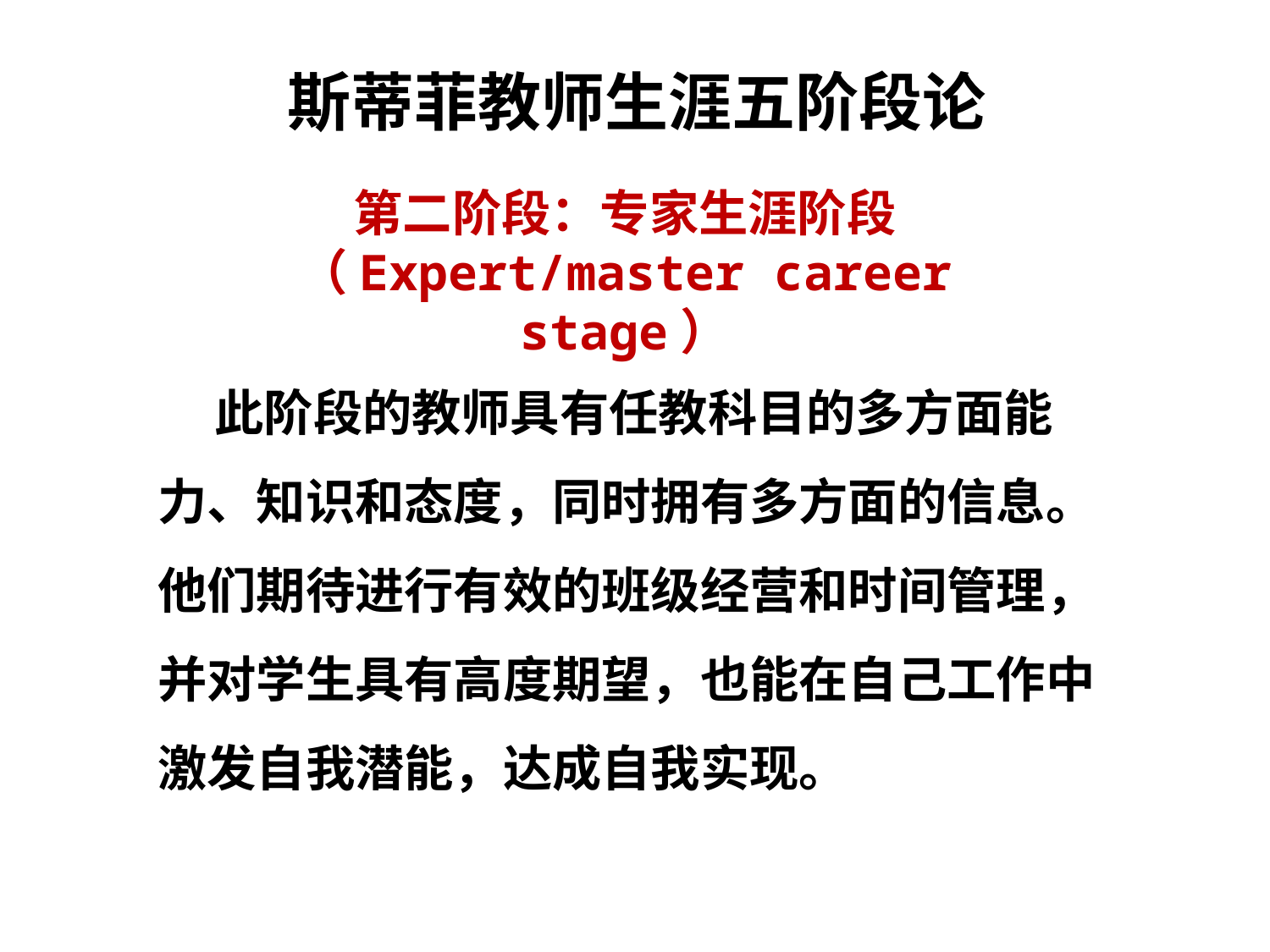

斯蒂菲教师生涯五阶段论
第二阶段：专家生涯阶段
（Expert/master career stage）
    此阶段的教师具有任教科目的多方面能力、知识和态度，同时拥有多方面的信息。他们期待进行有效的班级经营和时间管理，并对学生具有高度期望，也能在自己工作中激发自我潜能，达成自我实现。